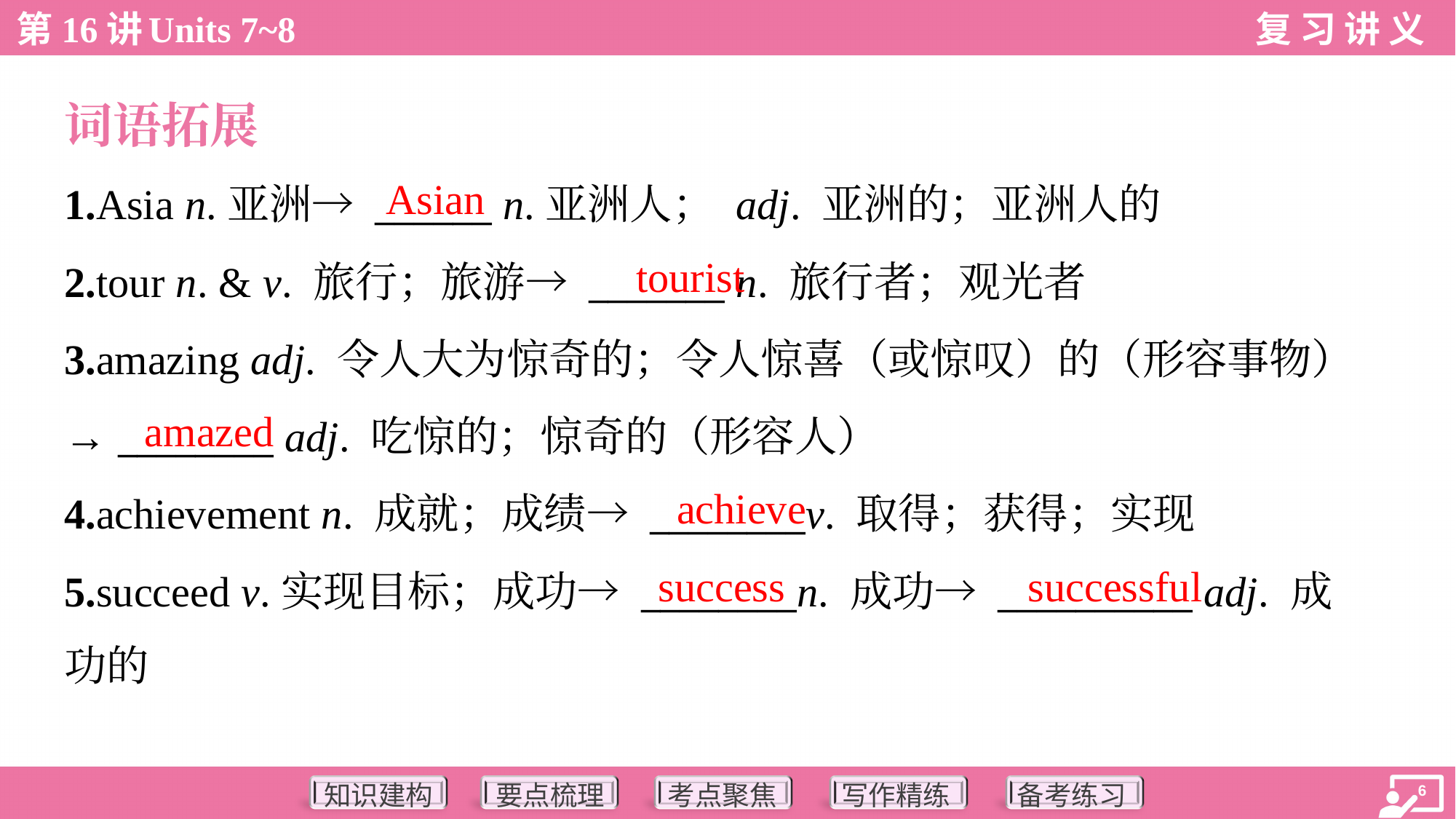

词语拓展
Asian
1.Asia n.亚洲→ ______ n.亚洲人； adj. 亚洲的；亚洲人的
2.tour n. & v. 旅行；旅游→ _______ n. 旅行者；观光者
3.amazing adj. 令人大为惊奇的；令人惊喜（或惊叹）的（形容事物）
→ ________ adj. 吃惊的；惊奇的（形容人）
4.achievement n. 成就；成绩→ ________v. 取得；获得；实现
5.succeed v.实现目标；成功→ ________n. 成功→ __________ adj. 成
功的
tourist
amazed
achieve
success
successful